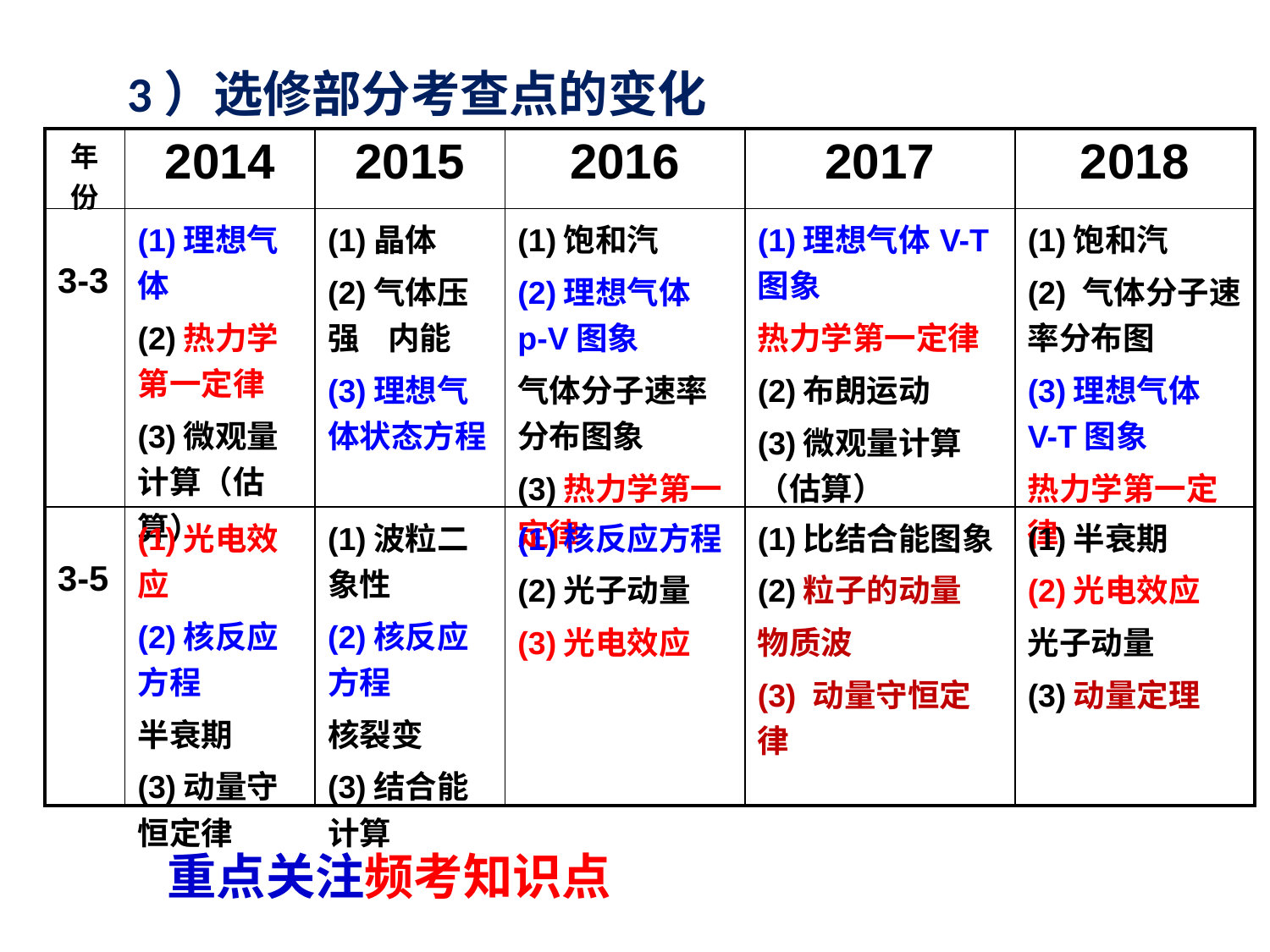

3）选修部分考查点的变化
| 年份 | 2014 | 2015 | 2016 | 2017 | 2018 |
| --- | --- | --- | --- | --- | --- |
| 3-3 | (1)理想气体 (2)热力学第一定律 (3)微观量计算（估算） | (1)晶体 (2)气体压强 内能 (3)理想气体状态方程 | (1)饱和汽 (2)理想气体 p-V图象 气体分子速率分布图象 (3)热力学第一定律 | (1)理想气体V-T图象 热力学第一定律 (2)布朗运动 (3)微观量计算（估算） | (1)饱和汽 (2) 气体分子速率分布图 (3)理想气体 V-T图象 热力学第一定律 |
| 3-5 | (1)光电效应 (2)核反应方程 半衰期 (3)动量守恒定律 | (1)波粒二象性 (2)核反应方程 核裂变 (3)结合能计算 | (1)核反应方程 (2)光子动量 (3)光电效应 | (1)比结合能图象 (2)粒子的动量 物质波 (3) 动量守恒定律 | (1)半衰期 (2)光电效应 光子动量 (3)动量定理 |
重点关注频考知识点